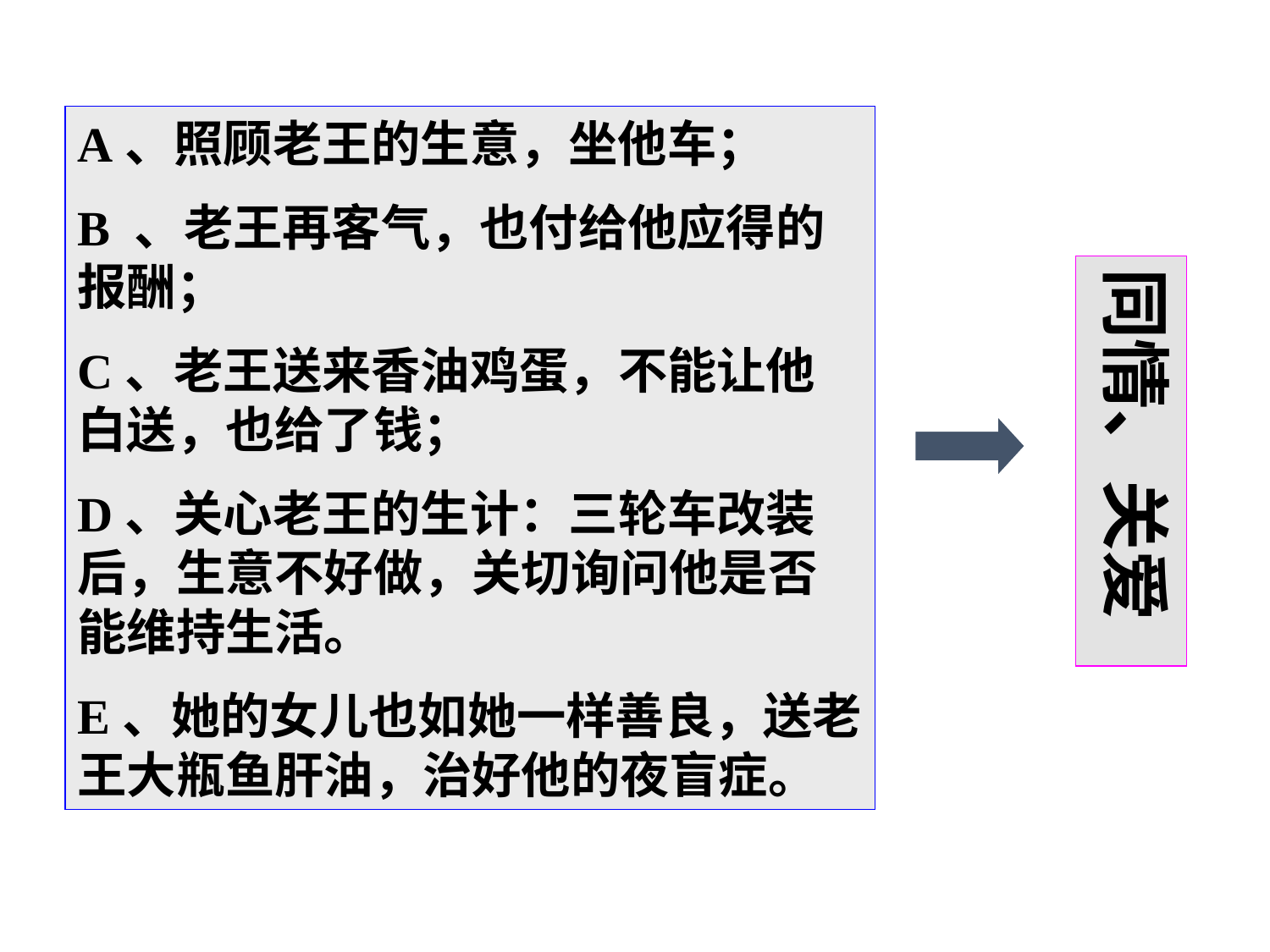

A、照顾老王的生意，坐他车；
B 、老王再客气，也付给他应得的报酬；
C、老王送来香油鸡蛋，不能让他白送，也给了钱；
D、关心老王的生计：三轮车改装后，生意不好做，关切询问他是否能维持生活。
E、她的女儿也如她一样善良，送老王大瓶鱼肝油，治好他的夜盲症。
同情、关爱